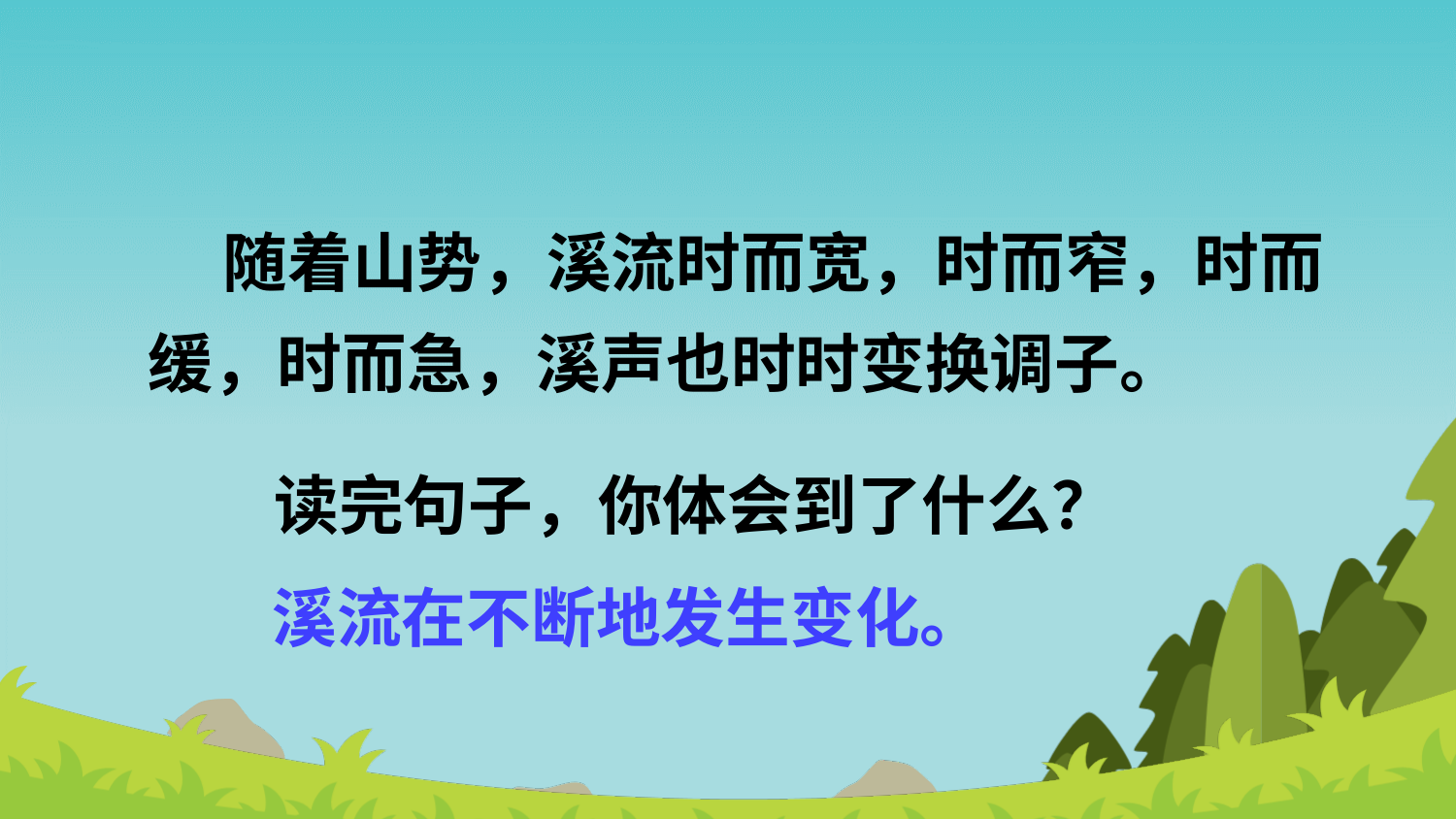

随着山势，溪流时而宽，时而窄，时而缓，时而急，溪声也时时变换调子。
读完句子，你体会到了什么？
溪流在不断地发生变化。